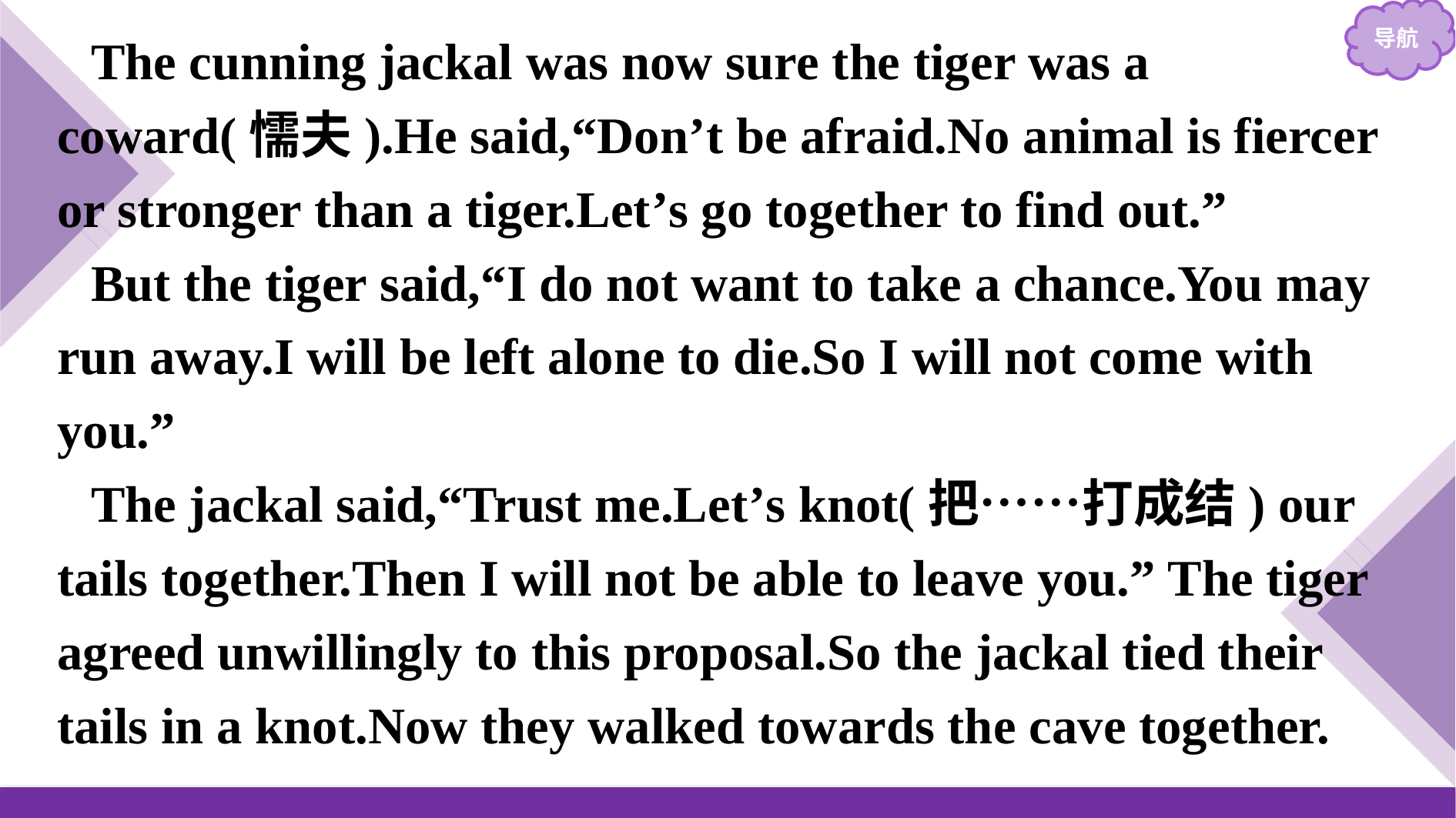

The cunning jackal was now sure the tiger was a coward(懦夫).He said,“Don’t be afraid.No animal is fiercer or stronger than a tiger.Let’s go together to find out.”
But the tiger said,“I do not want to take a chance.You may run away.I will be left alone to die.So I will not come with you.”
The jackal said,“Trust me.Let’s knot(把……打成结) our tails together.Then I will not be able to leave you.” The tiger agreed unwillingly to this proposal.So the jackal tied their tails in a knot.Now they walked towards the cave together.